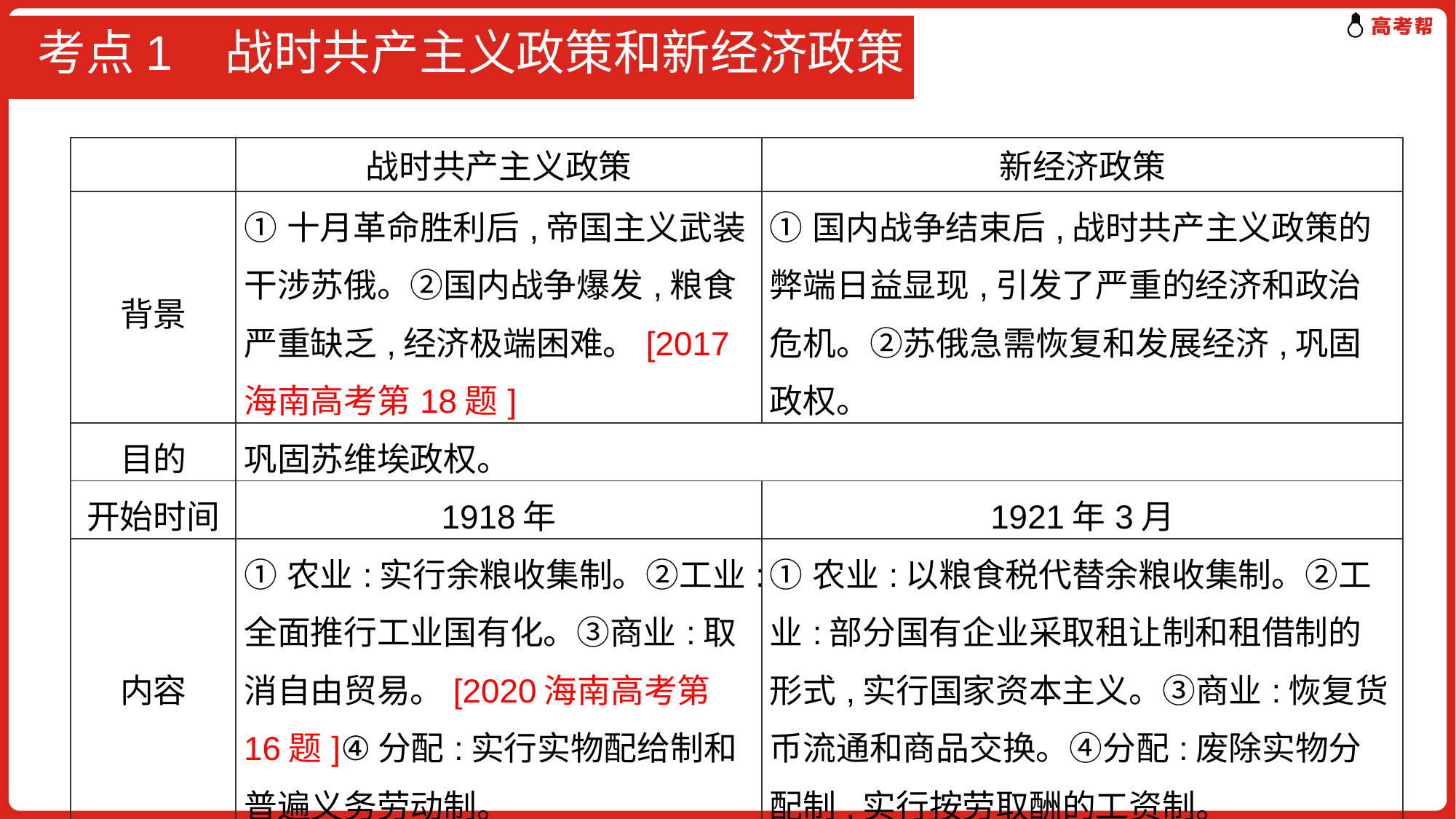

# 考点1   战时共产主义政策和新经济政策
|  | 战时共产主义政策 | 新经济政策 |
| --- | --- | --- |
| 背景 | ①十月革命胜利后,帝国主义武装干涉苏俄。②国内战争爆发,粮食严重缺乏,经济极端困难。[2017海南高考第18题] | ①国内战争结束后,战时共产主义政策的弊端日益显现,引发了严重的经济和政治危机。②苏俄急需恢复和发展经济,巩固政权。 |
| 目的 | 巩固苏维埃政权。 |  |
| 开始时间 | 1918年 | 1921年3月 |
| 内容 | ①农业:实行余粮收集制。②工业:全面推行工业国有化。③商业:取消自由贸易。[2020海南高考第16题]④分配:实行实物配给制和普遍义务劳动制。 | ①农业:以粮食税代替余粮收集制。②工业:部分国有企业采取租让制和租借制的形式,实行国家资本主义。③商业:恢复货币流通和商品交换。④分配:废除实物分配制,实行按劳取酬的工资制。 |